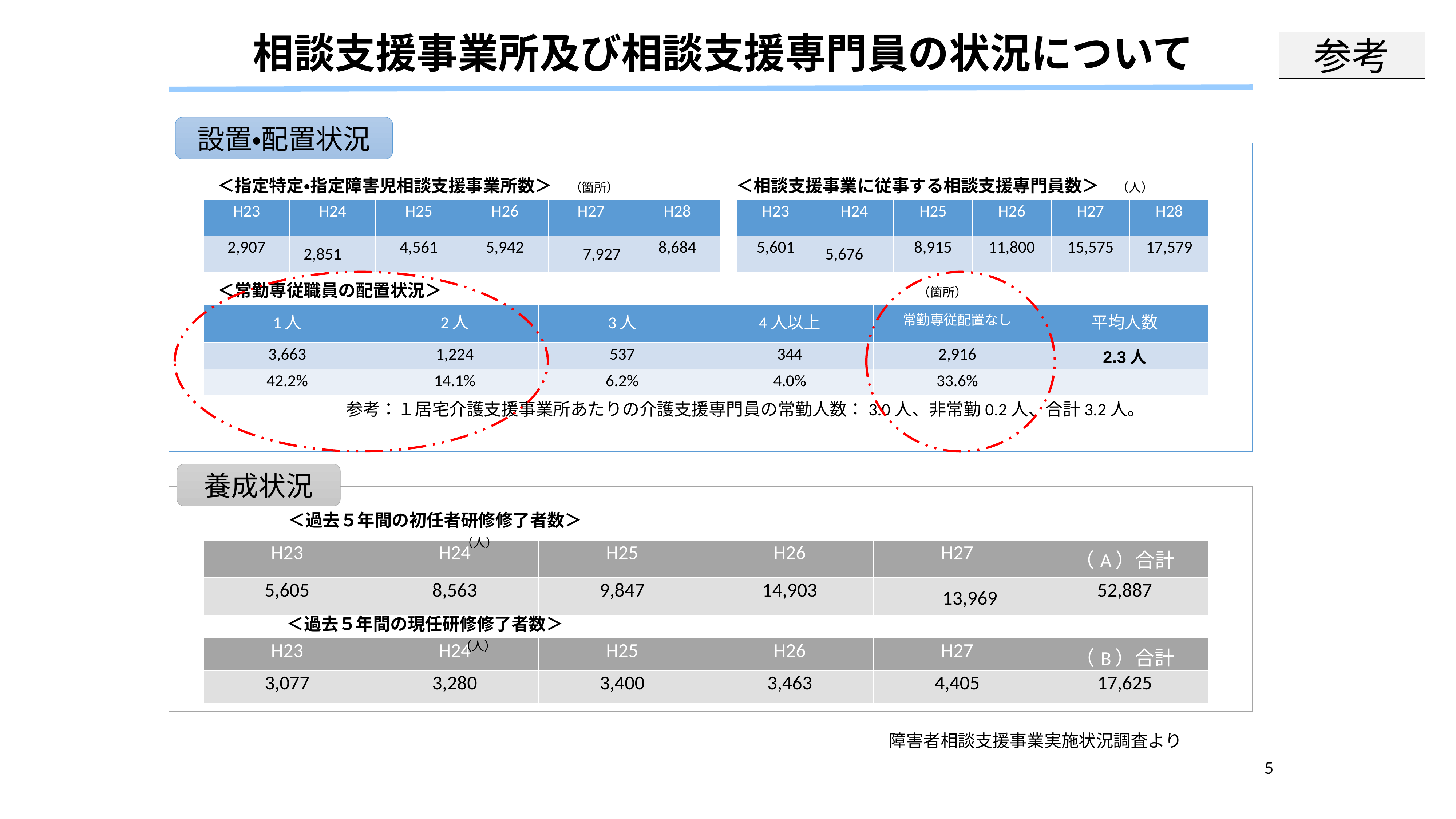

# 相談支援事業所及び相談支援専門員の状況について
参考
設置・配置状況

＜指定特定・指定障害児相談支援事業所数＞　（箇所）
＜相談支援事業に従事する相談支援専門員数＞　（人）
| H23 | H24 | H25 | H26 | H27 | H28 |
| --- | --- | --- | --- | --- | --- |
| 2,907 | 2,851 | 4,561 | 5,942 | 7,927 | 8,684 |
| H23 | H24 | H25 | H26 | H27 | H28 |
| --- | --- | --- | --- | --- | --- |
| 5,601 | 5,676 | 8,915 | 11,800 | 15,575 | 17,579 |

＜常勤専従職員の配置状況＞　　　　　　　　 　　                                                                        　（箇所）
| 1人 | 2人 | 3人 | 4人以上 | 常勤専従配置なし | 平均人数 |
| --- | --- | --- | --- | --- | --- |
| 3,663 | 1,224 | 537 | 344 | 2,916 | 2.3人 |
| 42.2% | 14.1% | 6.2% | 4.0% | 33.6% |  |
参考：１居宅介護支援事業所あたりの介護支援専門員の常勤人数：3.0人、非常勤0.2人、合計3.2人。
養成状況

＜過去５年間の初任者研修修了者数＞　　　　　　　　　　　　　　　　　　　　　　　　　　　　　　　　　　　　　　　　　　　（人）
| H23 | H24 | H25 | H26 | H27 | （A）合計 |
| --- | --- | --- | --- | --- | --- |
| 5,605 | 8,563 | 9,847 | 14,903 | 13,969 | 52,887 |
＜過去５年間の現任研修修了者数＞　　　　　　　　　　　　　　　　　　　　　　　　　　　　　　　　　　　　　　　　　　　　（人）
| H23 | H24 | H25 | H26 | H27 | （B）合計 |
| --- | --- | --- | --- | --- | --- |
| 3,077 | 3,280 | 3,400 | 3,463 | 4,405 | 17,625 |
障害者相談支援事業実施状況調査より
5